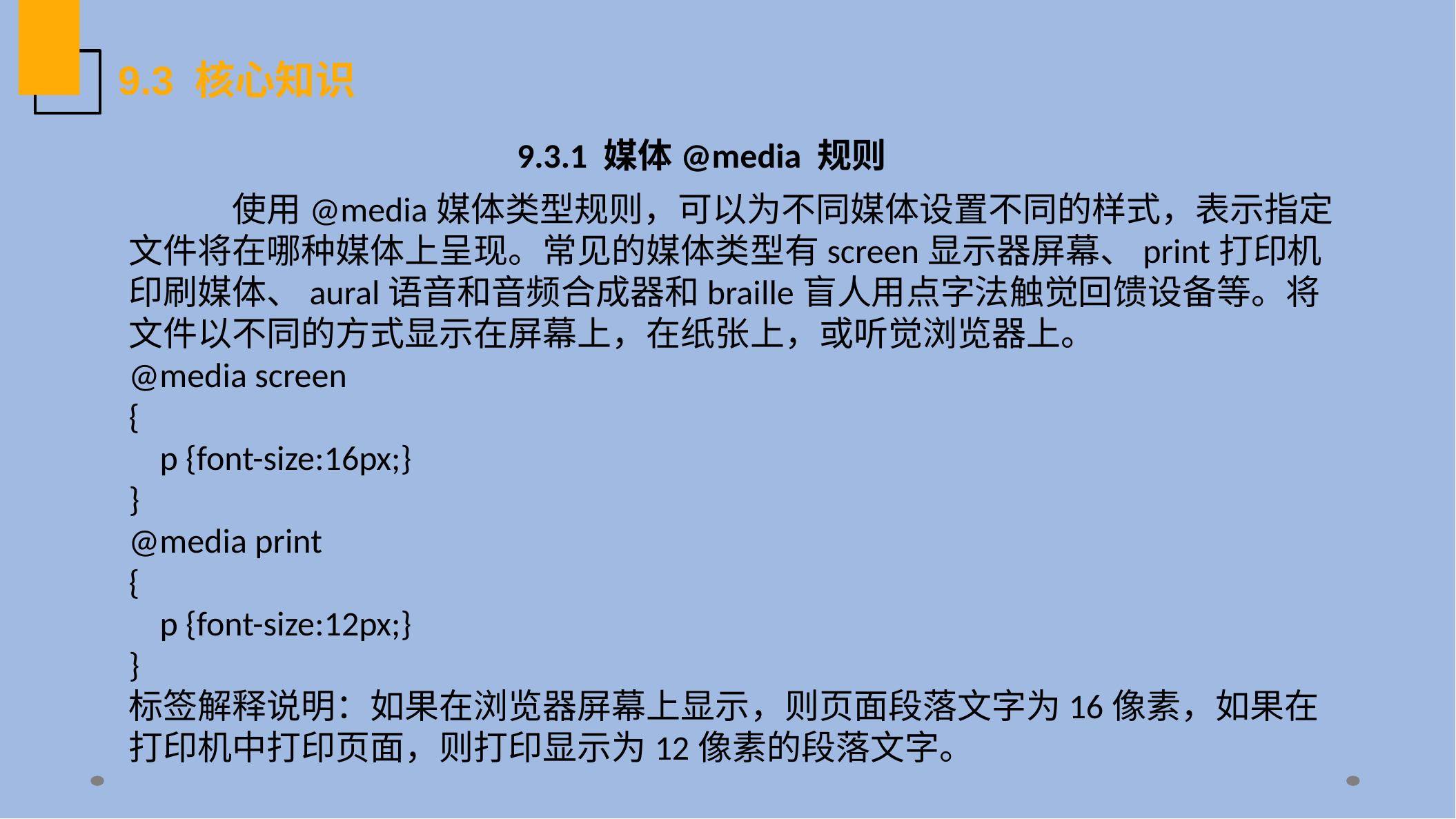

9.3 核心知识
9.3.1 媒体@media 规则
	使用@media媒体类型规则，可以为不同媒体设置不同的样式，表示指定文件将在哪种媒体上呈现。常见的媒体类型有screen显示器屏幕、print打印机印刷媒体、aural语音和音频合成器和braille盲人用点字法触觉回馈设备等。将文件以不同的方式显示在屏幕上，在纸张上，或听觉浏览器上。
@media screen
{
    p {font-size:16px;}
}
@media print
{
    p {font-size:12px;}
}
标签解释说明：如果在浏览器屏幕上显示，则页面段落文字为16像素，如果在打印机中打印页面，则打印显示为12像素的段落文字。